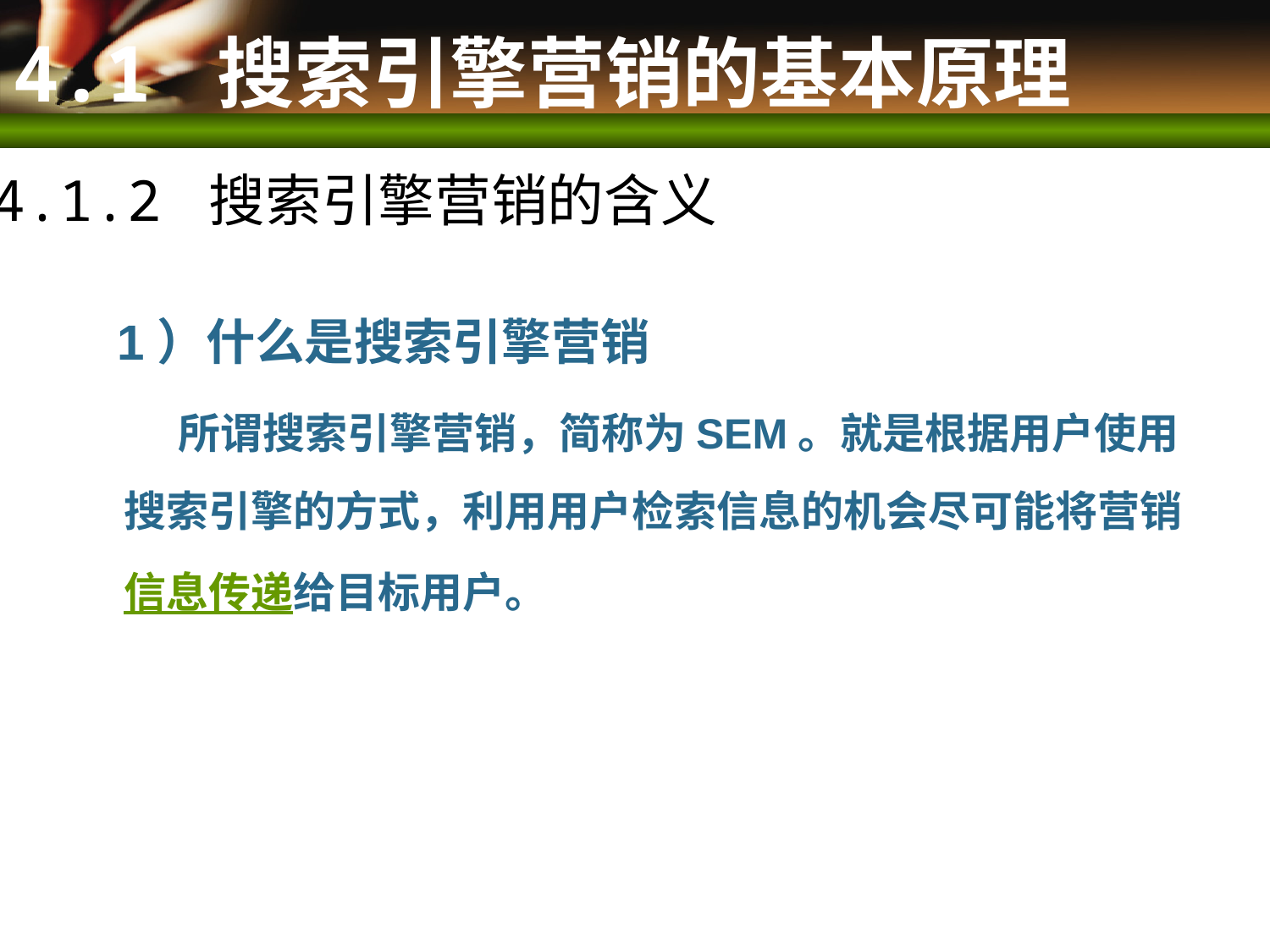

4.1 搜索引擎营销的基本原理
4.1.2 搜索引擎营销的含义
   1）什么是搜索引擎营销
        所谓搜索引擎营销，简称为SEM。就是根据用户使用搜索引擎的方式，利用用户检索信息的机会尽可能将营销信息传递给目标用户。